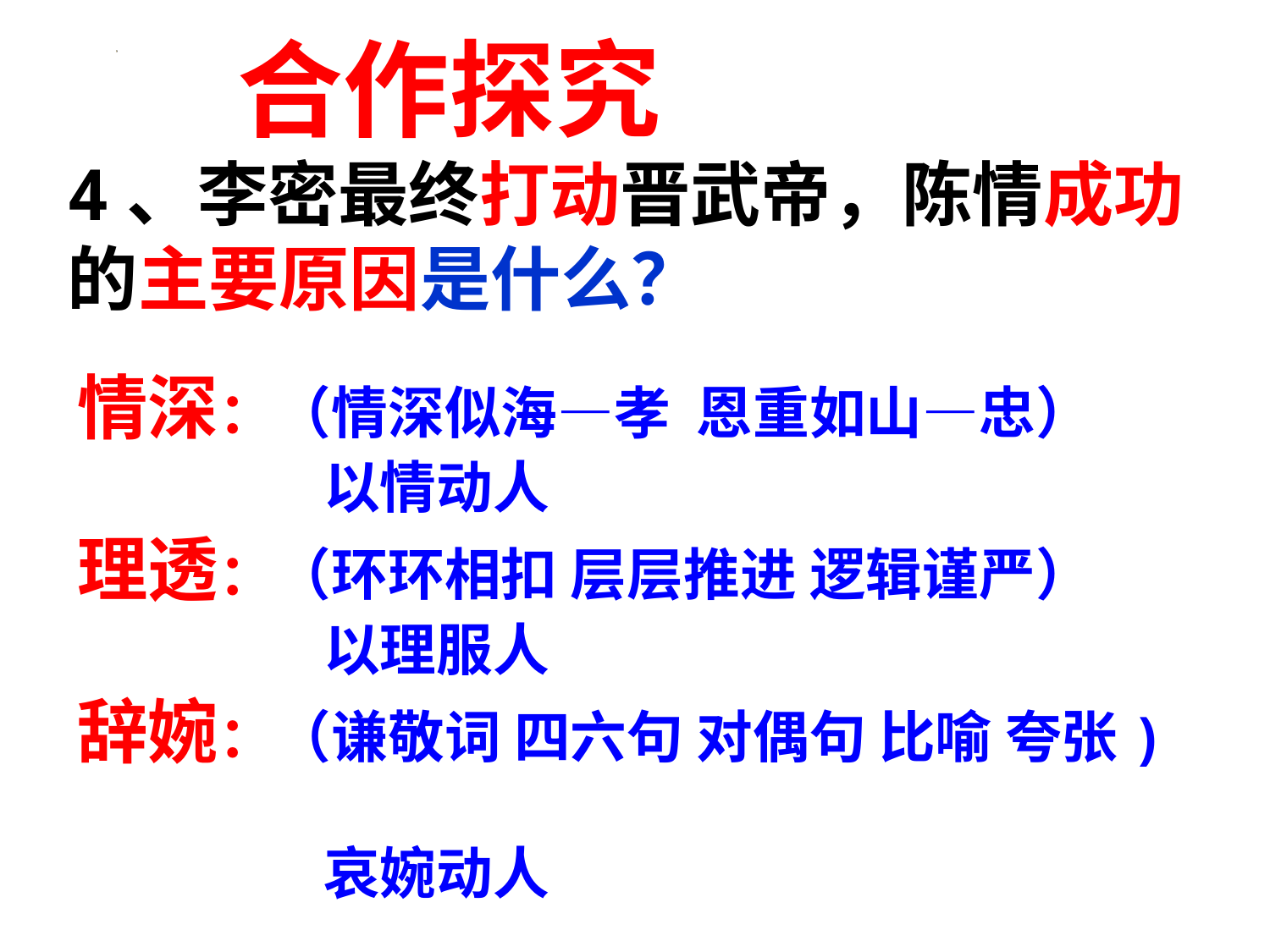

合作探究
4、李密最终打动晋武帝，陈情成功的主要原因是什么？
情深：（情深似海—孝  恩重如山—忠）
                  以情动人
理透：（环环相扣 层层推进 逻辑谨严）
                  以理服人
辞婉：（谦敬词 四六句 对偶句 比喻 夸张)
                  哀婉动人